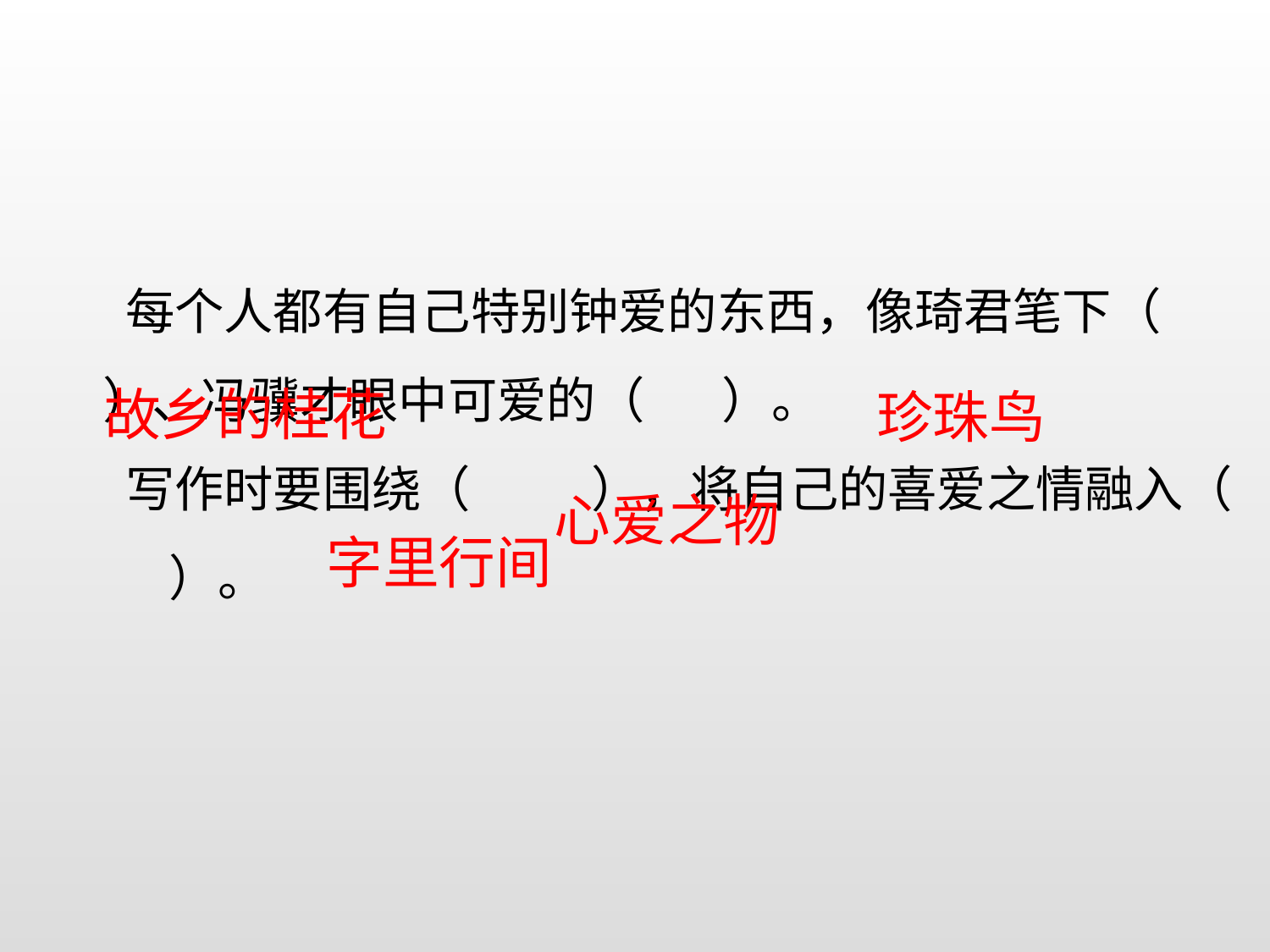

每个人都有自己特别钟爱的东西，像琦君笔下（           ）、冯骥才眼中可爱的（       ）。
     写作时要围绕（           ），将自己的喜爱之情融入（           ）。
故乡的桂花
珍珠鸟
心爱之物
字里行间